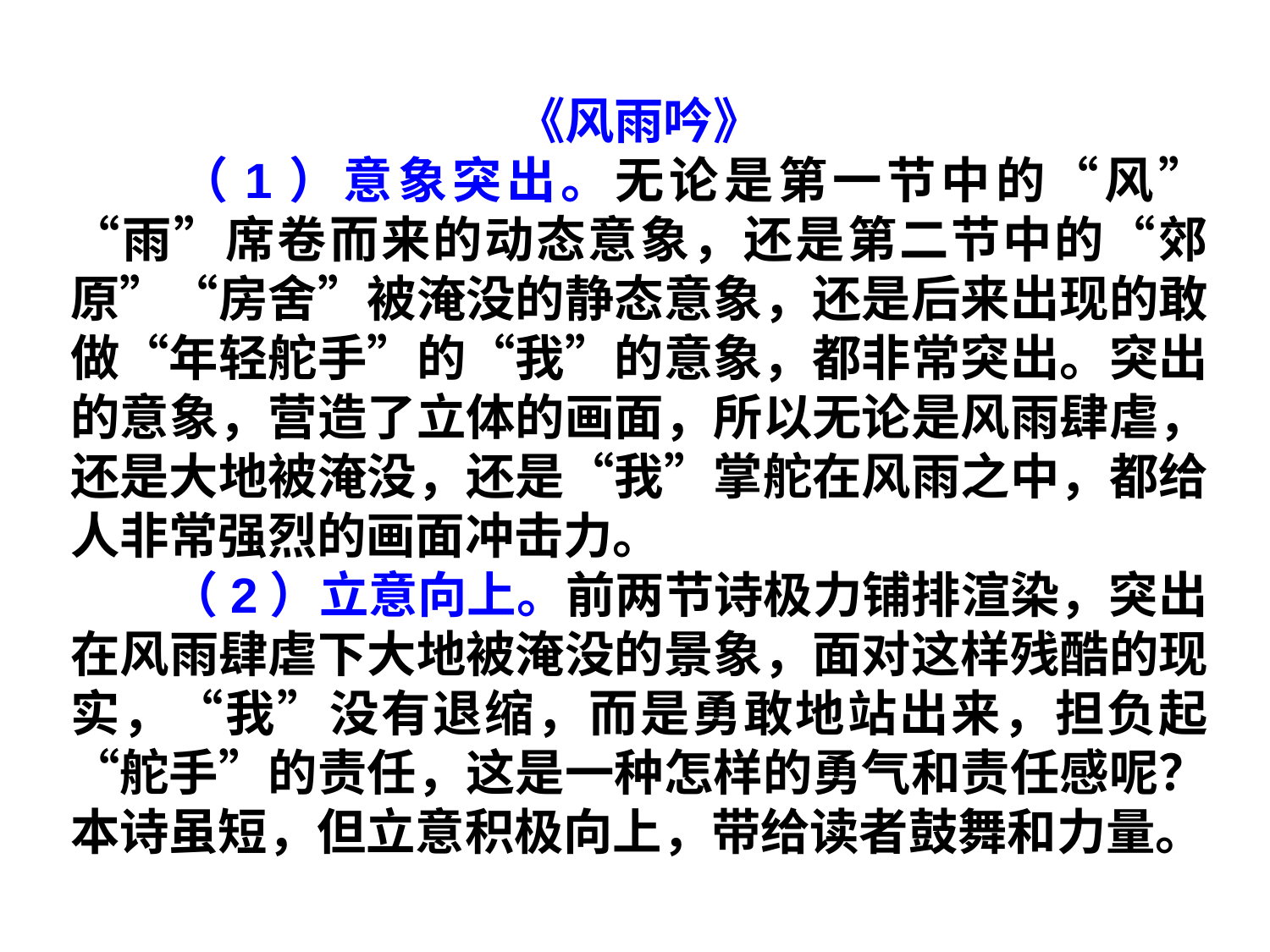

《风雨吟》
　　（1）意象突出。无论是第一节中的“风”“雨”席卷而来的动态意象，还是第二节中的“郊原”“房舍”被淹没的静态意象，还是后来出现的敢做“年轻舵手”的“我”的意象，都非常突出。突出的意象，营造了立体的画面，所以无论是风雨肆虐，还是大地被淹没，还是“我”掌舵在风雨之中，都给人非常强烈的画面冲击力。
　　（2）立意向上。前两节诗极力铺排渲染，突出在风雨肆虐下大地被淹没的景象，面对这样残酷的现实，“我”没有退缩，而是勇敢地站出来，担负起“舵手”的责任，这是一种怎样的勇气和责任感呢？本诗虽短，但立意积极向上，带给读者鼓舞和力量。